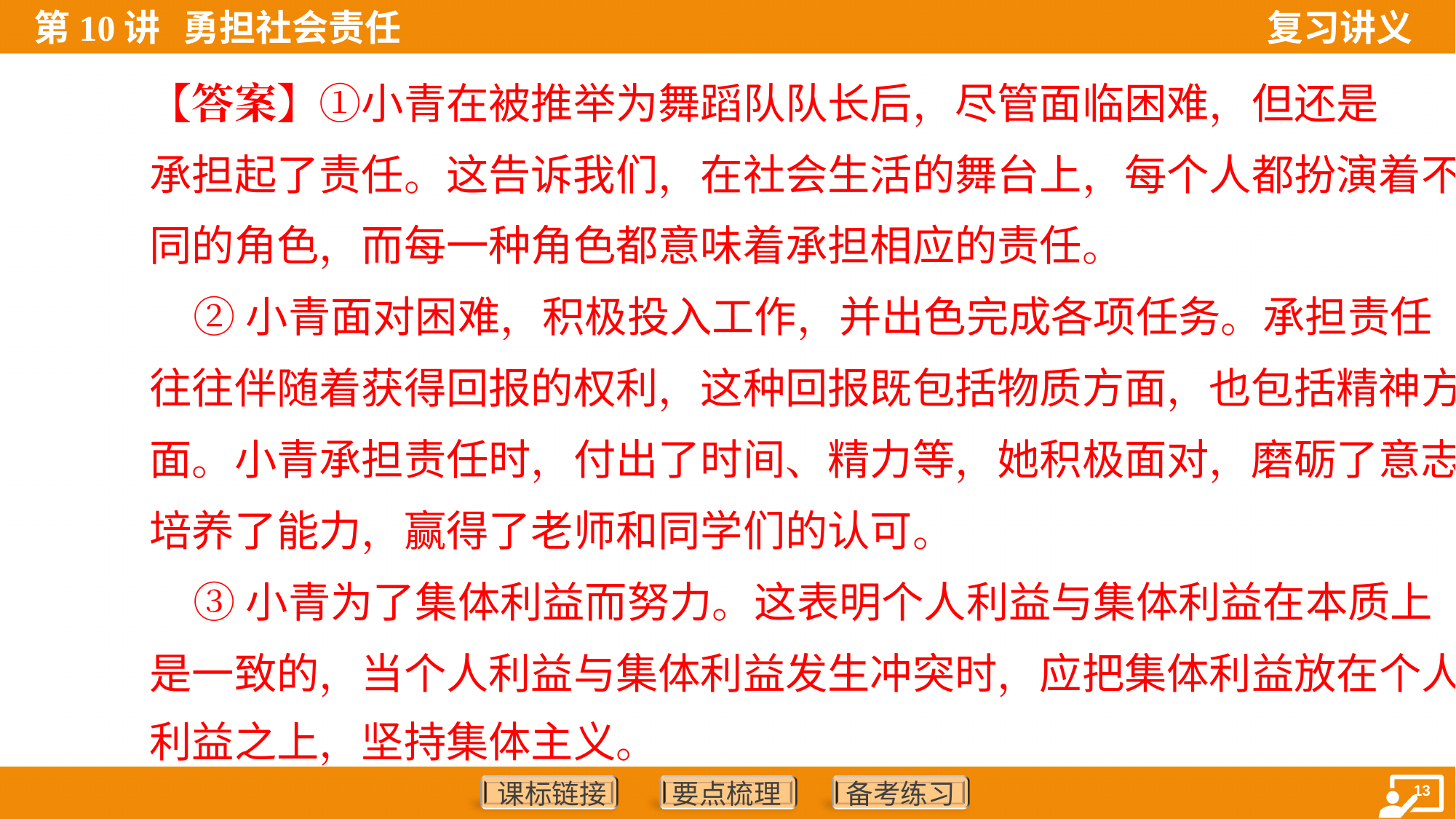

【答案】①小青在被推举为舞蹈队队长后，尽管面临困难，但还是
承担起了责任。这告诉我们，在社会生活的舞台上，每个人都扮演着不
同的角色，而每一种角色都意味着承担相应的责任。
    ②小青面对困难，积极投入工作，并出色完成各项任务。承担责任
往往伴随着获得回报的权利，这种回报既包括物质方面，也包括精神方
面。小青承担责任时，付出了时间、精力等，她积极面对，磨砺了意志，
培养了能力，赢得了老师和同学们的认可。
    ③小青为了集体利益而努力。这表明个人利益与集体利益在本质上
是一致的，当个人利益与集体利益发生冲突时，应把集体利益放在个人
利益之上，坚持集体主义。